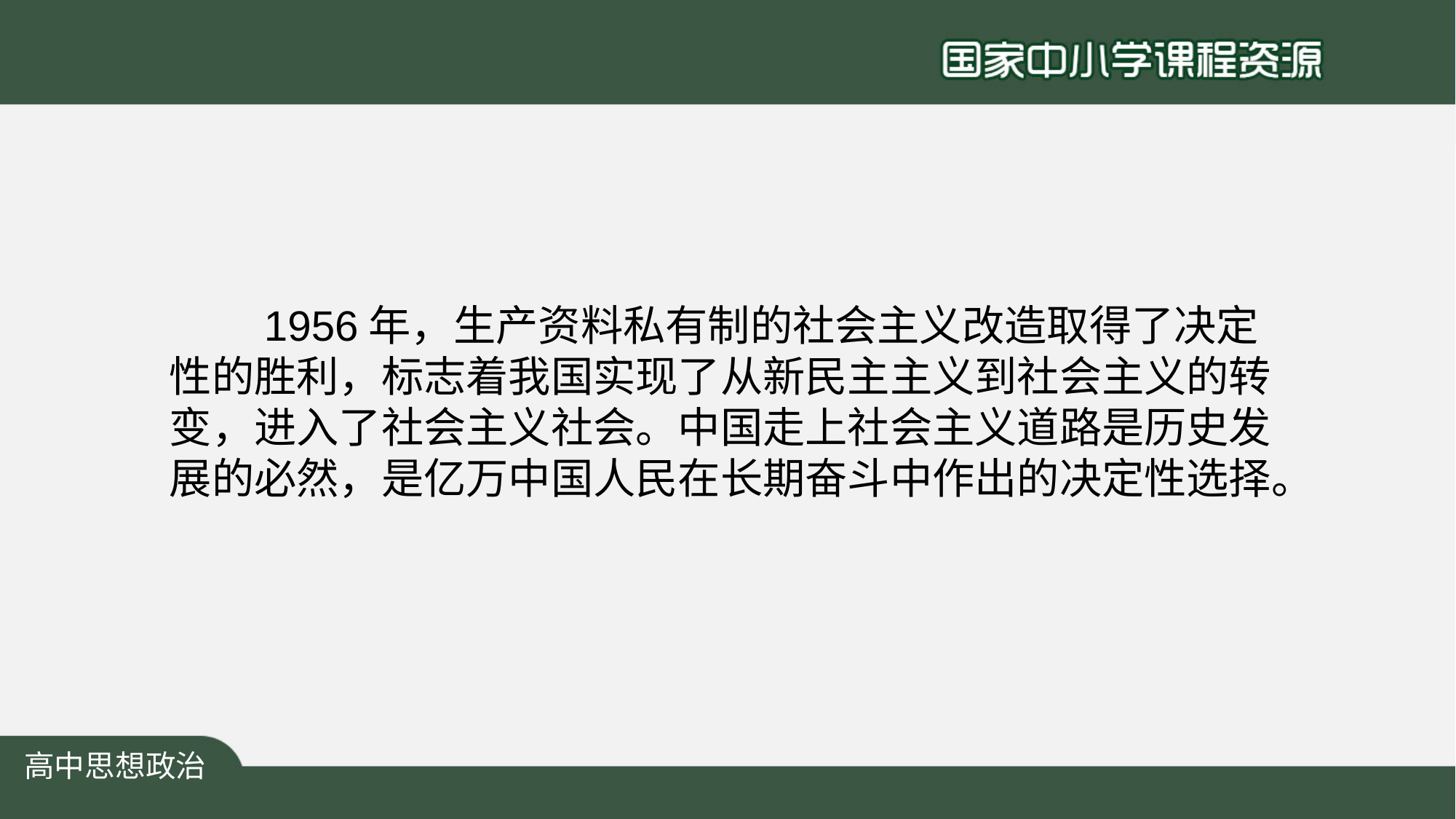

1956年，生产资料私有制的社会主义改造取得了决定性的胜利，标志着我国实现了从新民主主义到社会主义的转变，进入了社会主义社会。中国走上社会主义道路是历史发展的必然，是亿万中国人民在长期奋斗中作出的决定性选择。